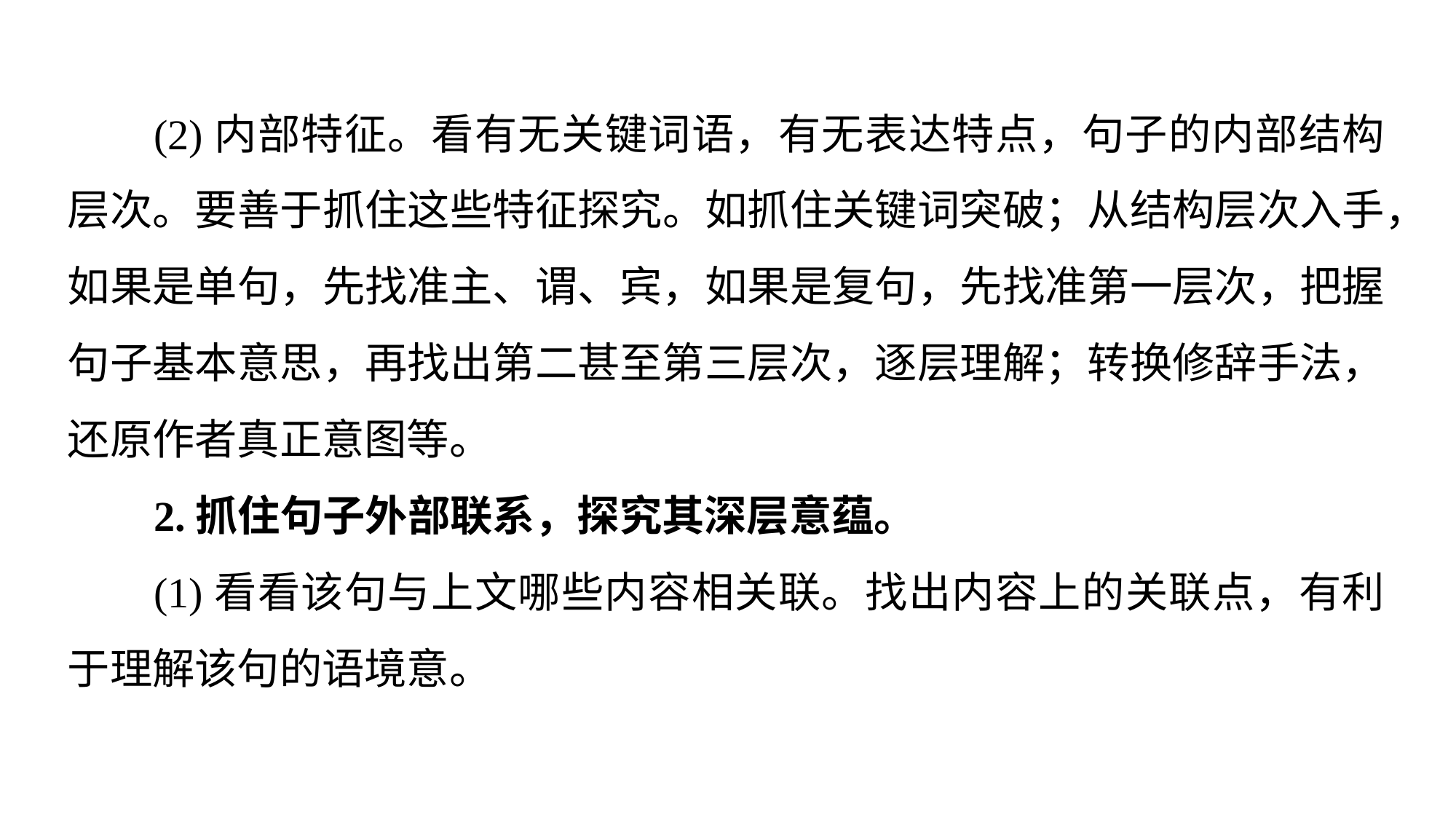

(2)内部特征。看有无关键词语，有无表达特点，句子的内部结构层次。要善于抓住这些特征探究。如抓住关键词突破；从结构层次入手，如果是单句，先找准主、谓、宾，如果是复句，先找准第一层次，把握句子基本意思，再找出第二甚至第三层次，逐层理解；转换修辞手法，还原作者真正意图等。
2.抓住句子外部联系，探究其深层意蕴。
(1)看看该句与上文哪些内容相关联。找出内容上的关联点，有利于理解该句的语境意。